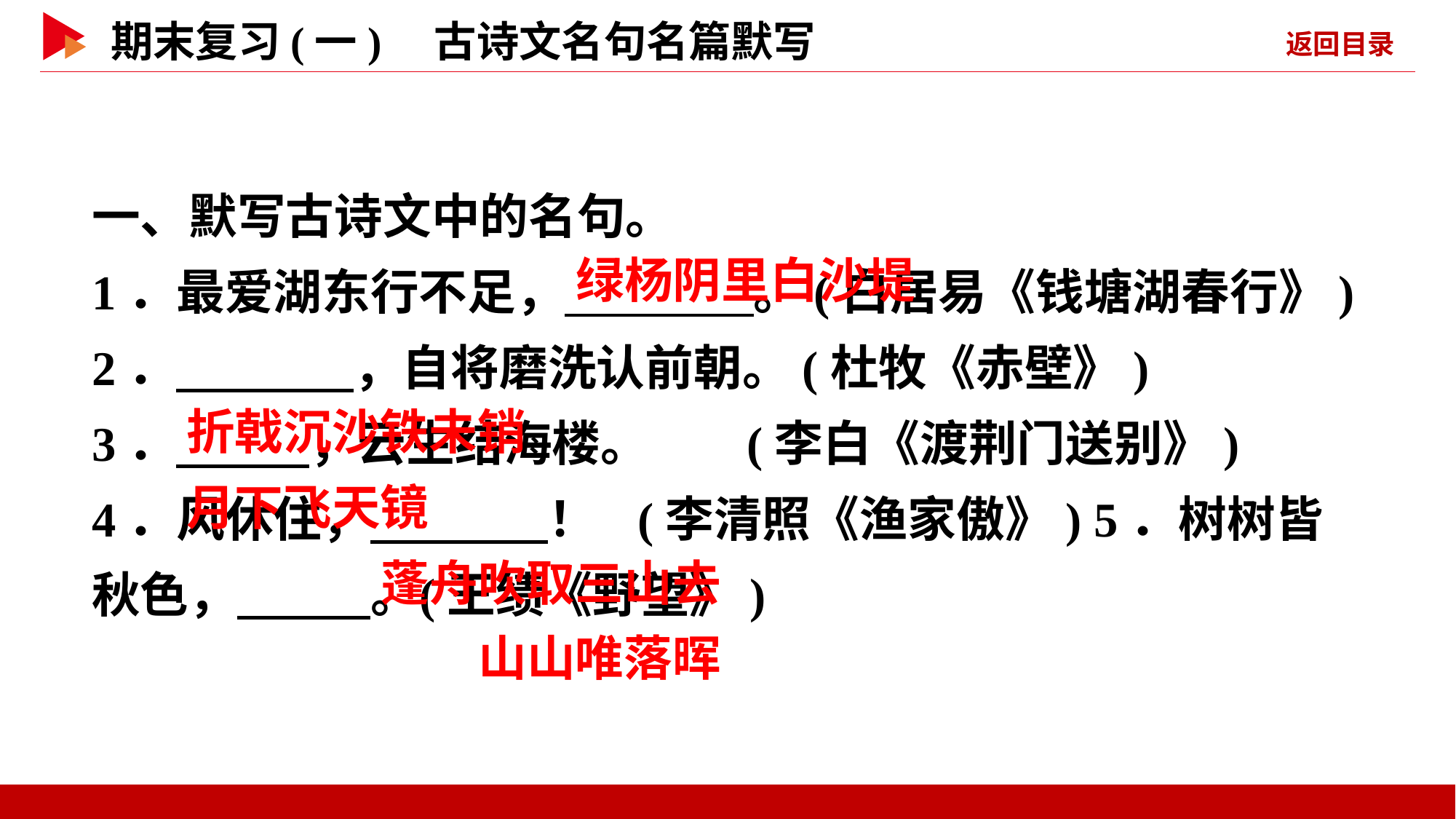

一、默写古诗文中的名句。
1．最爱湖东行不足，                 。(白居易《钱塘湖春行》)
2．                ，自将磨洗认前朝。(杜牧《赤壁》)
3．            ，云生结海楼。	(李白《渡荆门送别》)
4．风休住，                ！	(李清照《渔家傲》) 5．树树皆秋色，            。	(王绩《野望》)
 绿杨阴里白沙堤
 折戟沉沙铁未销
 月下飞天镜
 蓬舟吹取三山去
 山山唯落晖